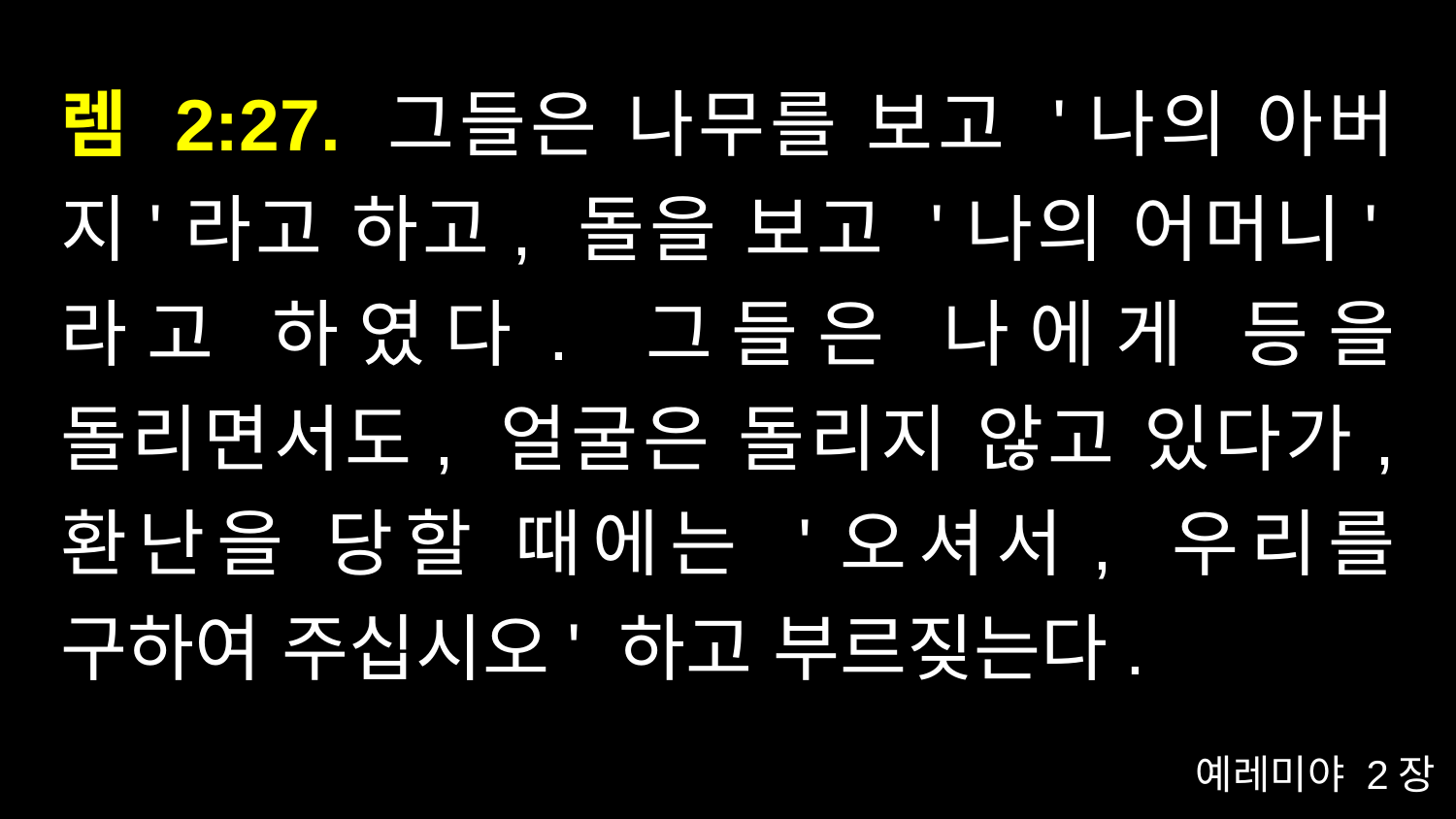

# 렘 2:27. 그들은 나무를 보고 '나의 아버지'라고 하고, 돌을 보고 '나의 어머니'라고 하였다. 그들은 나에게 등을 돌리면서도, 얼굴은 돌리지 않고 있다가, 환난을 당할 때에는 '오셔서, 우리를 구하여 주십시오' 하고 부르짖는다.
예레미야 2장